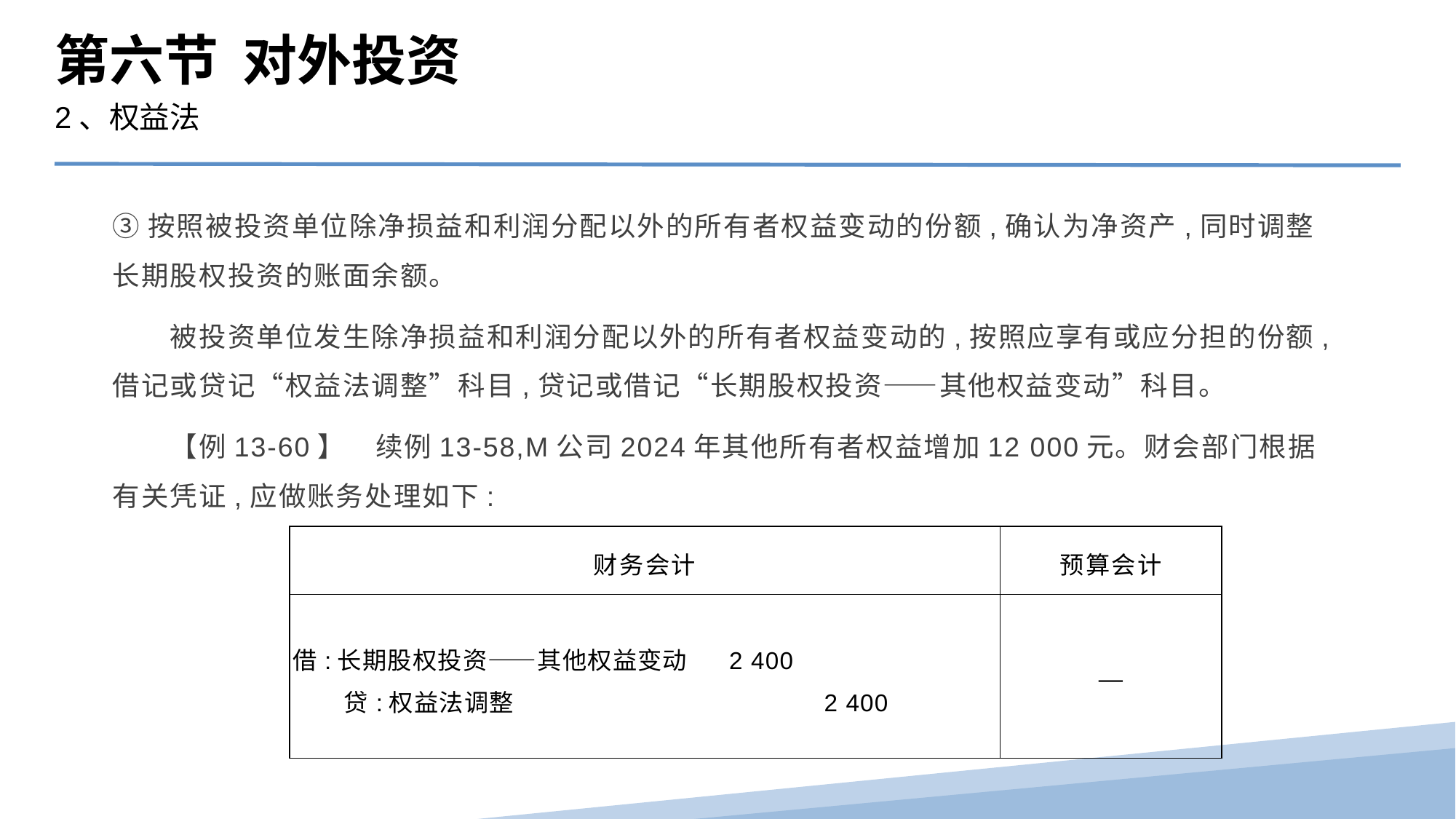

第六节  对外投资
2、权益法
③按照被投资单位除净损益和利润分配以外的所有者权益变动的份额,确认为净资产,同时调整长期股权投资的账面余额。
　　被投资单位发生除净损益和利润分配以外的所有者权益变动的,按照应享有或应分担的份额,借记或贷记“权益法调整”科目,贷记或借记“长期股权投资——其他权益变动”科目。
　　【例13-60】　续例13-58,M公司2024年其他所有者权益增加12 000元。财会部门根据有关凭证,应做账务处理如下:
| 财务会计 | 预算会计 |
| --- | --- |
| 借:长期股权投资——其他权益变动 2 400 贷:权益法调整 2 400 | — |